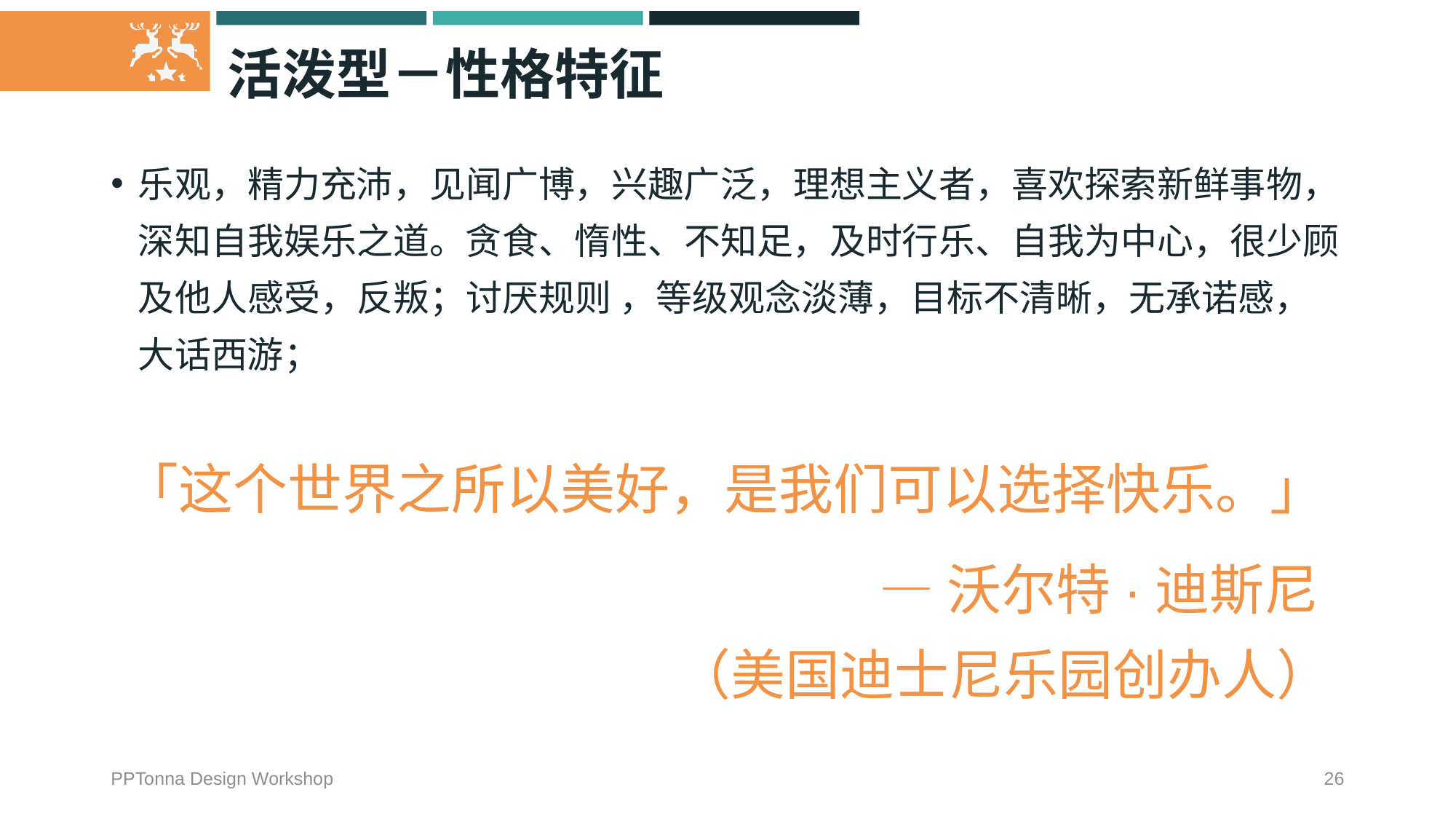

# 活泼型－性格特征
乐观，精力充沛，见闻广博，兴趣广泛，理想主义者，喜欢探索新鲜事物，深知自我娱乐之道。贪食、惰性、不知足，及时行乐、自我为中心，很少顾及他人感受，反叛；讨厌规则 ，等级观念淡薄，目标不清晰，无承诺感，大话西游；

「这个世界之所以美好，是我们可以选择快乐。」
—沃尔特·迪斯尼
（美国迪士尼乐园创办人）
PPTonna Design Workshop
26